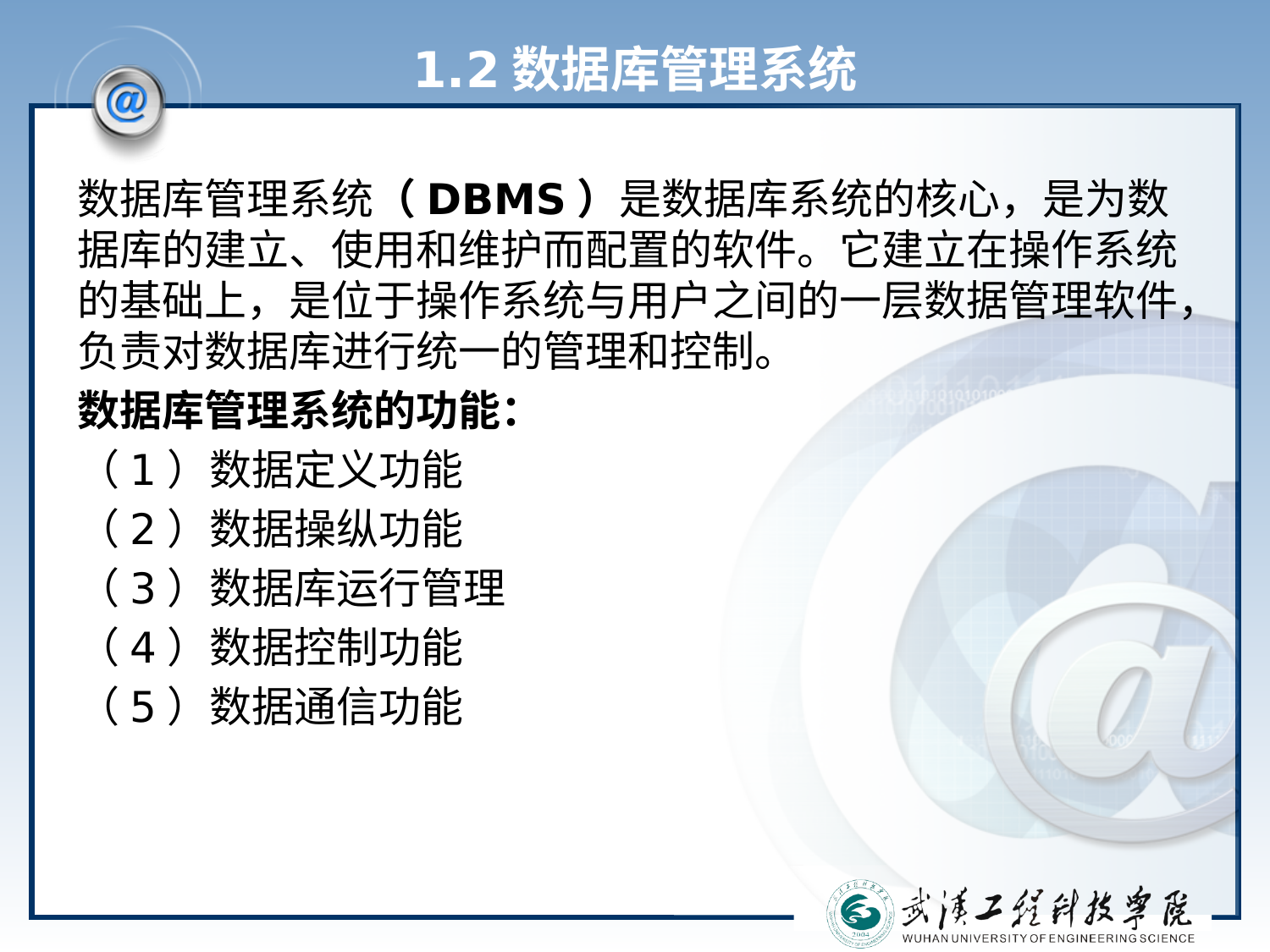

# 1.2数据库管理系统
数据库管理系统（DBMS）是数据库系统的核心，是为数据库的建立、使用和维护而配置的软件。它建立在操作系统的基础上，是位于操作系统与用户之间的一层数据管理软件，负责对数据库进行统一的管理和控制。
数据库管理系统的功能：
（1）数据定义功能
（2）数据操纵功能
（3）数据库运行管理
（4）数据控制功能
（5）数据通信功能